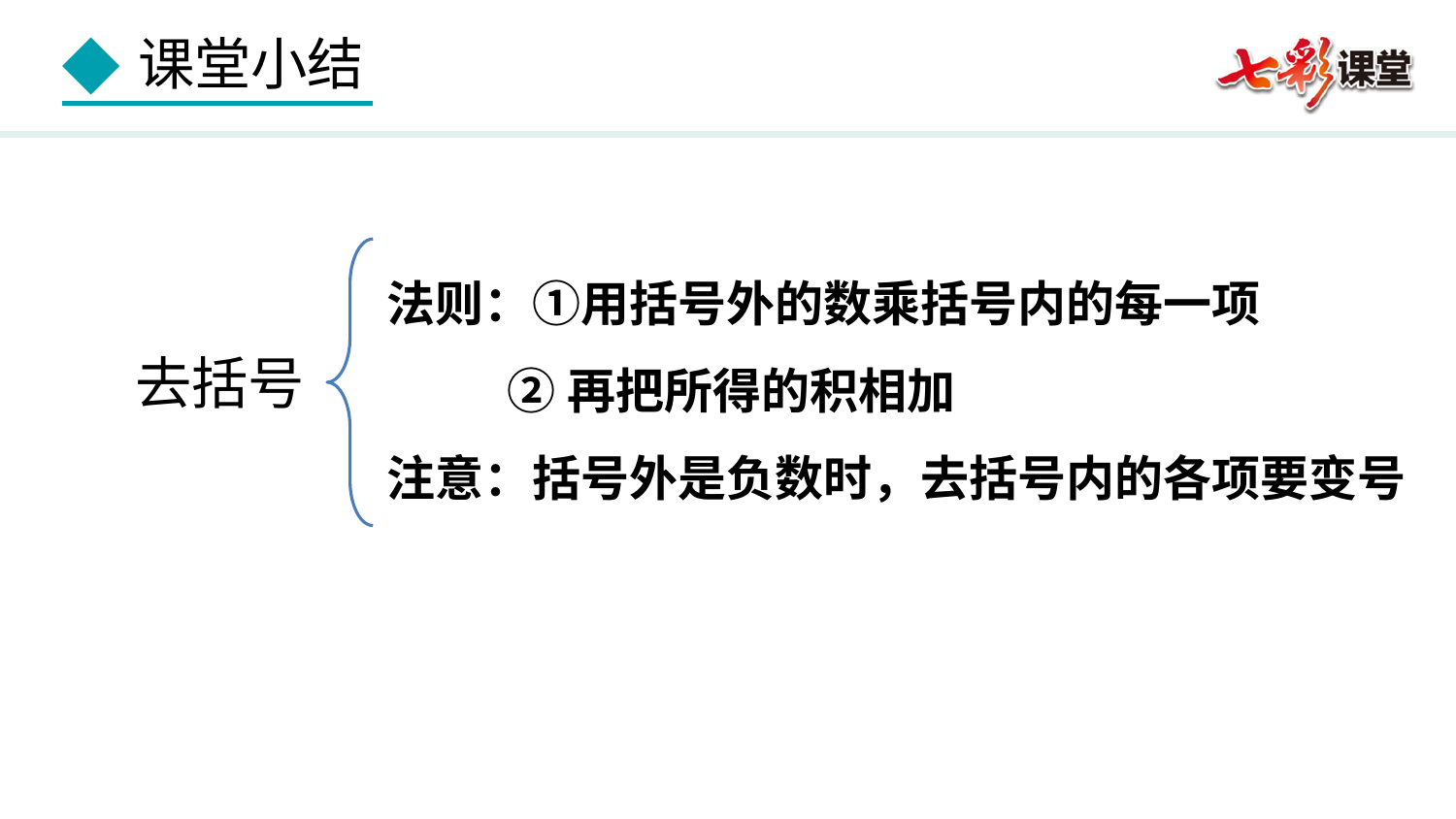

法则：①用括号外的数乘括号内的每一项
           ②再把所得的积相加
注意：括号外是负数时，去括号内的各项要变号

去括号